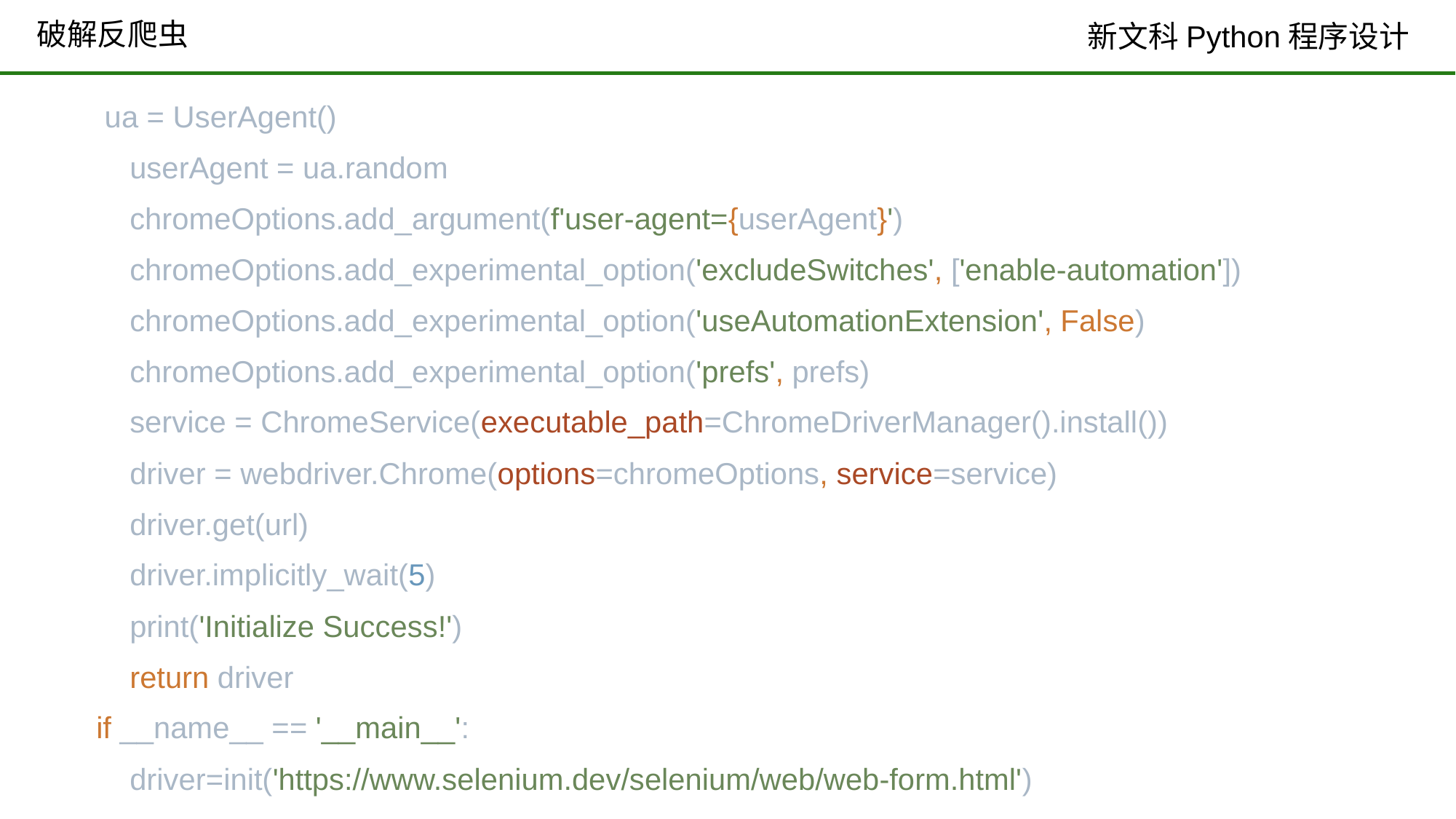

# 破解反爬虫
 ua = UserAgent()
    userAgent = ua.random
    chromeOptions.add_argument(f'user-agent={userAgent}')
    chromeOptions.add_experimental_option('excludeSwitches', ['enable-automation'])
    chromeOptions.add_experimental_option('useAutomationExtension', False)
    chromeOptions.add_experimental_option('prefs', prefs)
    service = ChromeService(executable_path=ChromeDriverManager().install())
    driver = webdriver.Chrome(options=chromeOptions, service=service)
    driver.get(url)
    driver.implicitly_wait(5)
    print('Initialize Success!')
    return driver
if __name__ == '__main__':
    driver=init('https://www.selenium.dev/selenium/web/web-form.html')